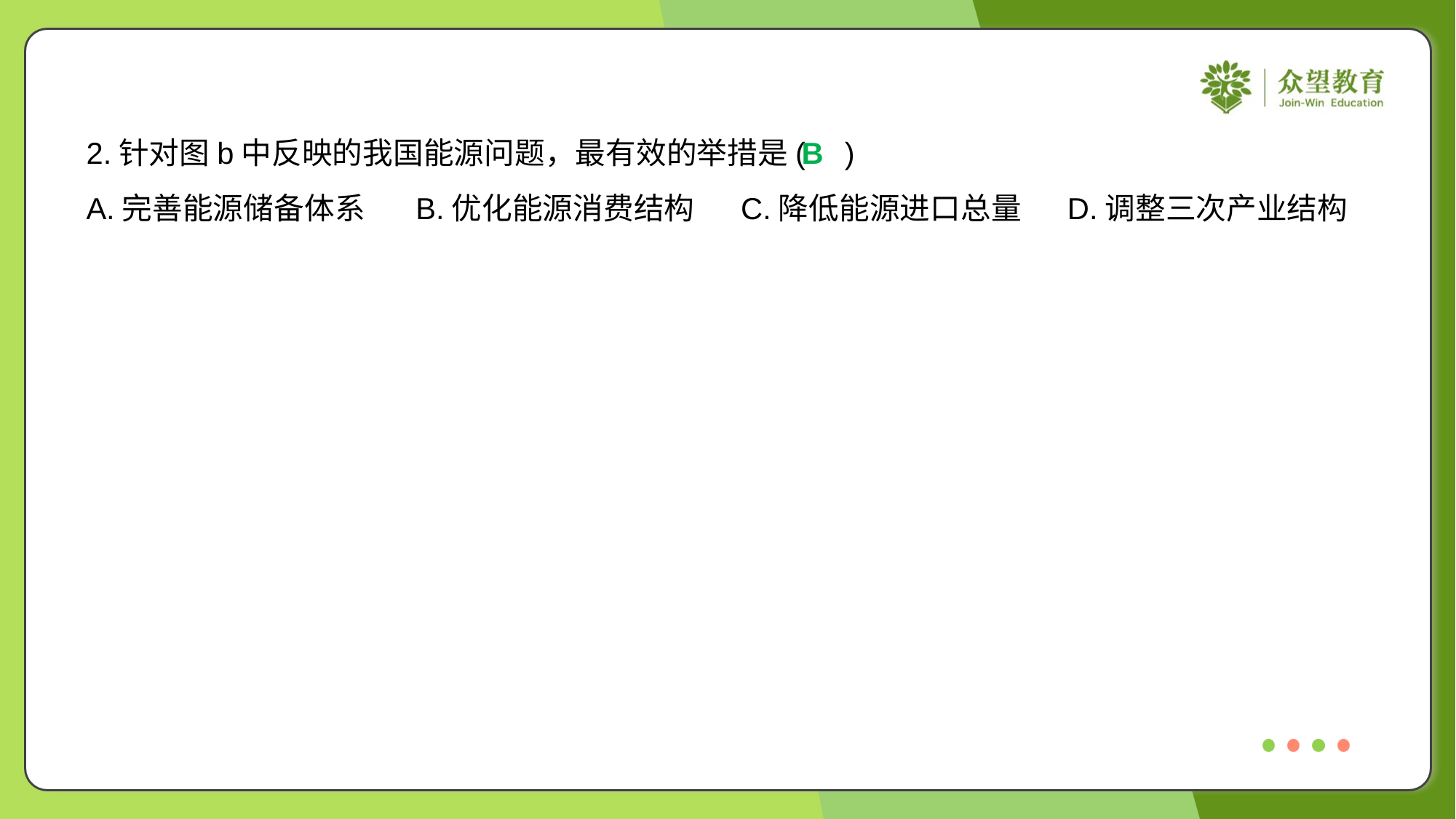

2.针对图b中反映的我国能源问题，最有效的举措是(     )
B
A.完善能源储备体系	B.优化能源消费结构	C.降低能源进口总量	D.调整三次产业结构